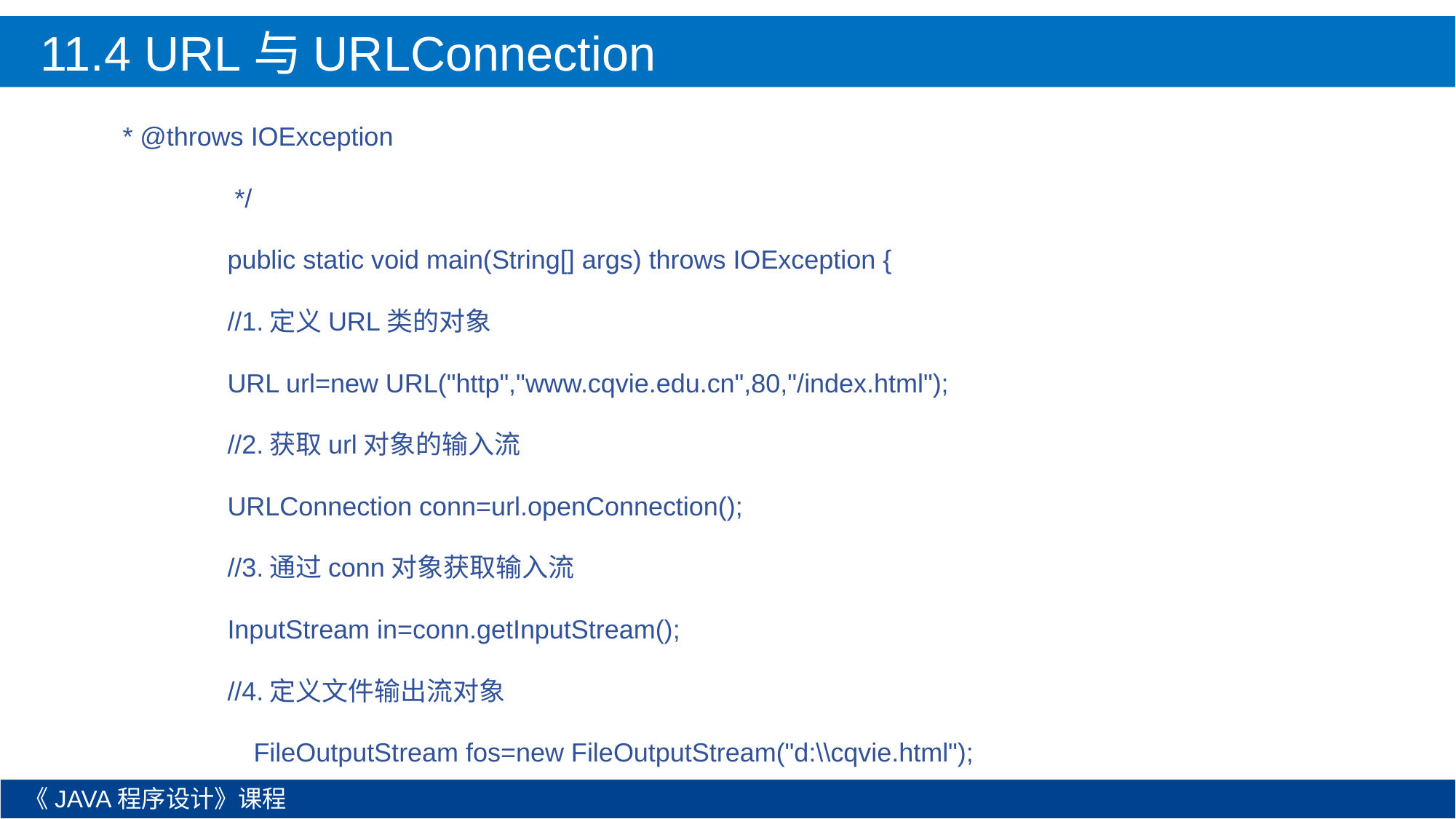

11.4 URL与URLConnection
* @throws IOException
	 */
	public static void main(String[] args) throws IOException {
		//1.定义URL类的对象
		URL url=new URL("http","www.cqvie.edu.cn",80,"/index.html");
		//2.获取url对象的输入流
		URLConnection conn=url.openConnection();
		//3.通过conn对象获取输入流
		InputStream in=conn.getInputStream();
		//4.定义文件输出流对象
                  FileOutputStream fos=new FileOutputStream("d:\\cqvie.html");
《JAVA程序设计》课程